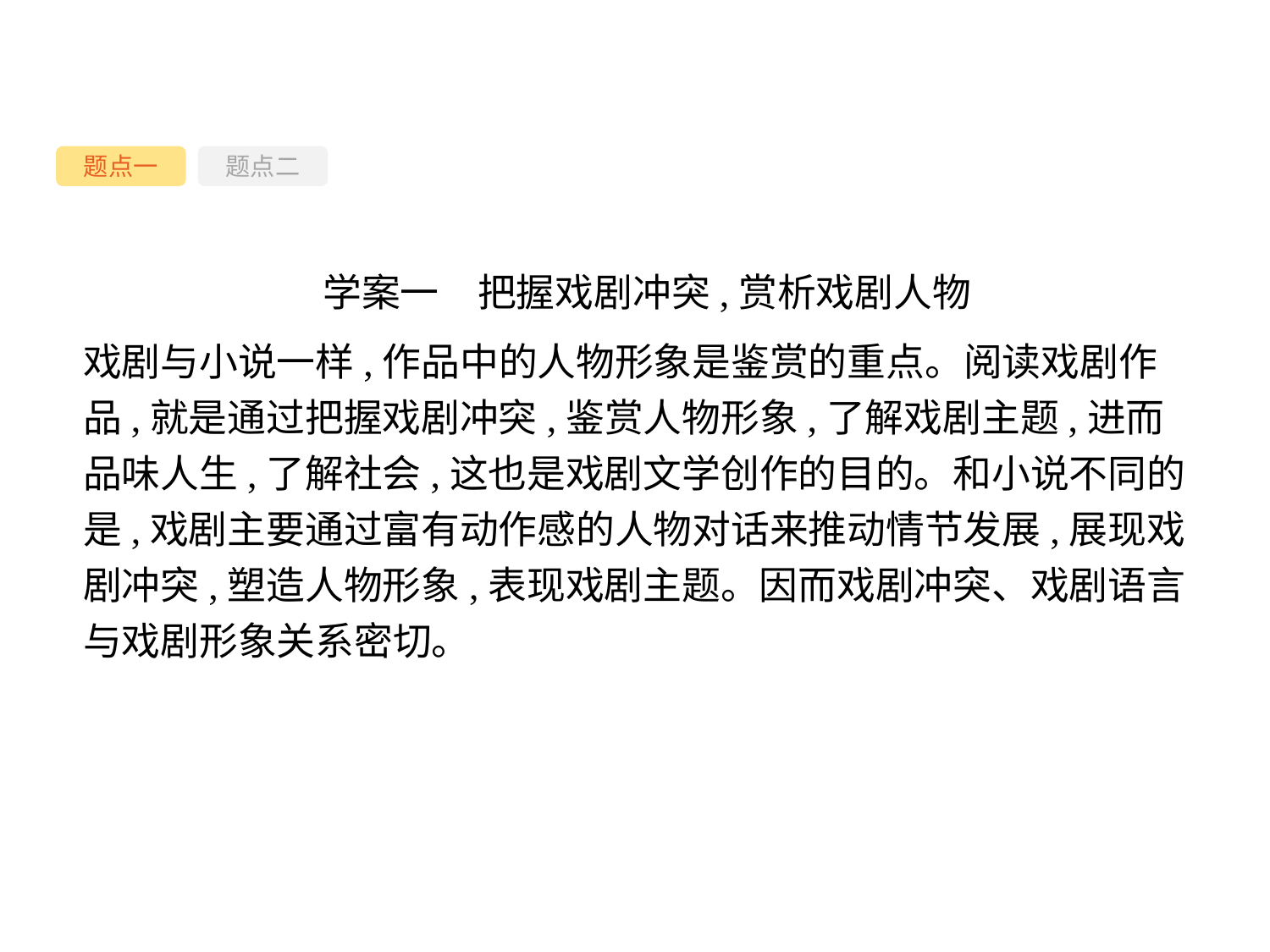

题点一
题点二
学案一　把握戏剧冲突,赏析戏剧人物
戏剧与小说一样,作品中的人物形象是鉴赏的重点。阅读戏剧作品,就是通过把握戏剧冲突,鉴赏人物形象,了解戏剧主题,进而品味人生,了解社会,这也是戏剧文学创作的目的。和小说不同的是,戏剧主要通过富有动作感的人物对话来推动情节发展,展现戏剧冲突,塑造人物形象,表现戏剧主题。因而戏剧冲突、戏剧语言与戏剧形象关系密切。
-23-